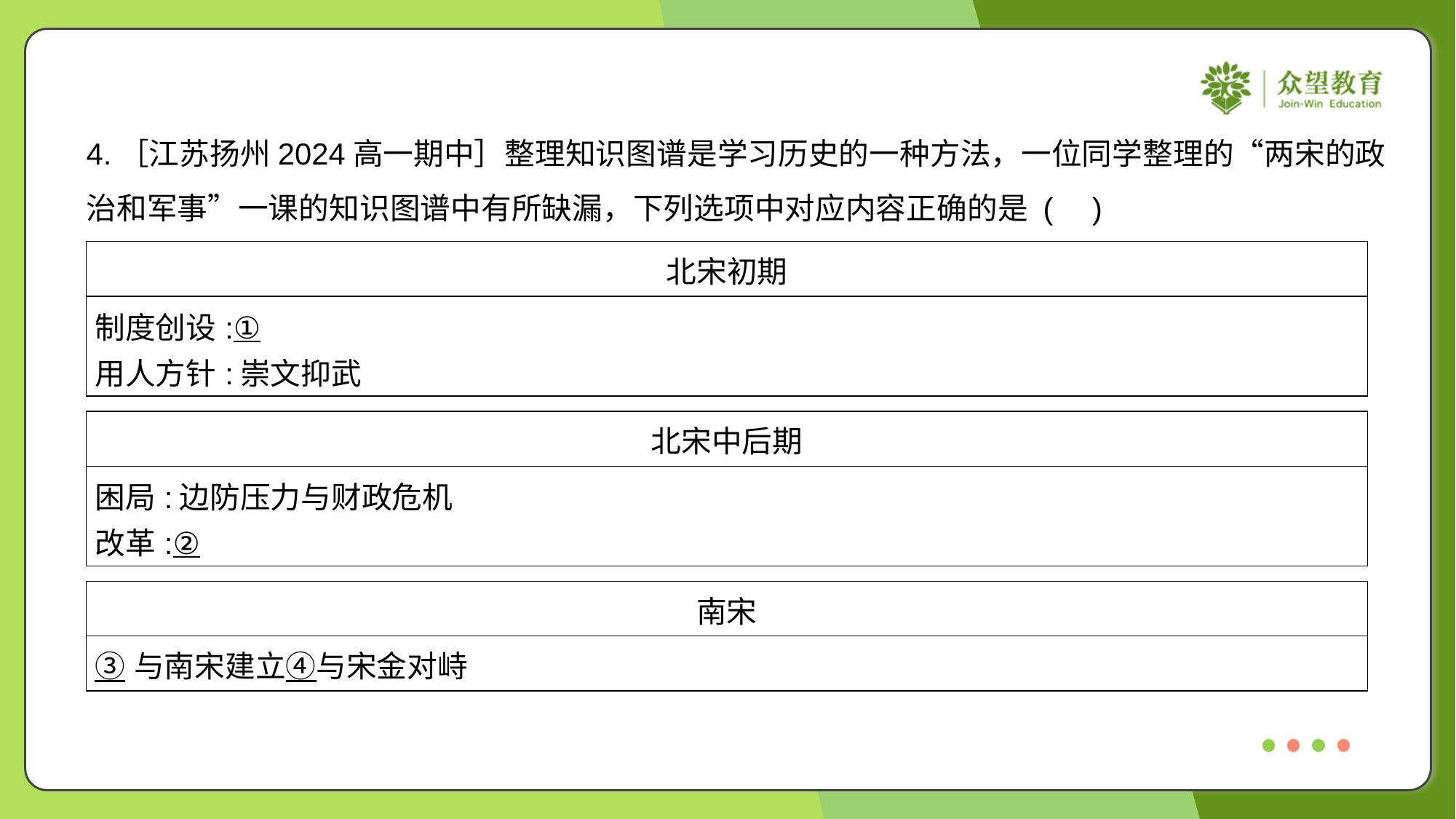

4.［江苏扬州2024高一期中］整理知识图谱是学习历史的一种方法，一位同学整理的“两宋的政
治和军事”一课的知识图谱中有所缺漏，下列选项中对应内容正确的是 (     )
| 北宋初期 |
| --- |
| 制度创设:① 用人方针:崇文抑武 |
| 北宋中后期 |
| --- |
| 困局:边防压力与财政危机 改革:② |
| 南宋 |
| --- |
| ③与南宋建立④与宋金对峙 |